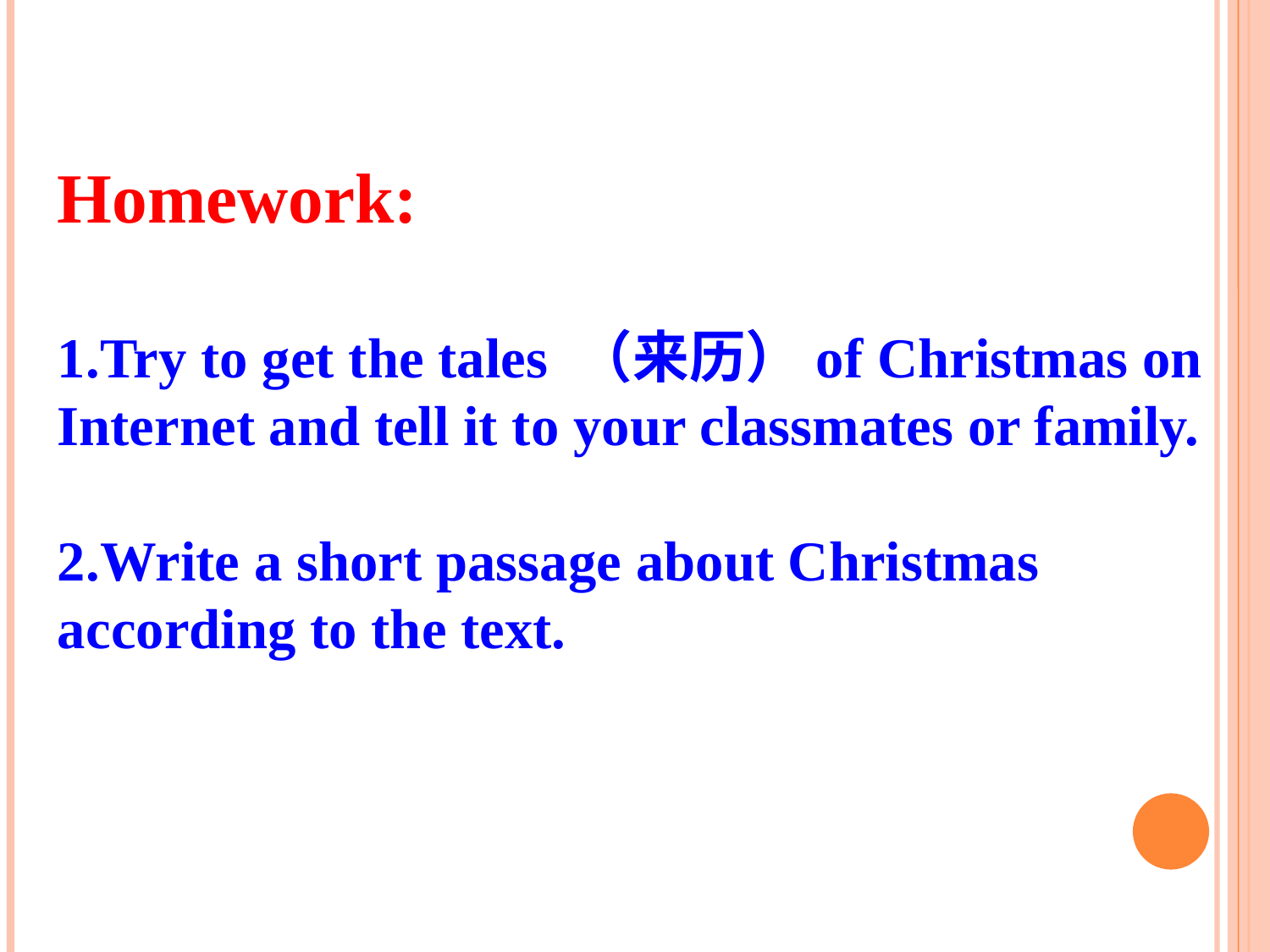

Homework:

1.Try to get the tales （来历）of Christmas on Internet and tell it to your classmates or family.

2.Write a short passage about Christmas according to the text.